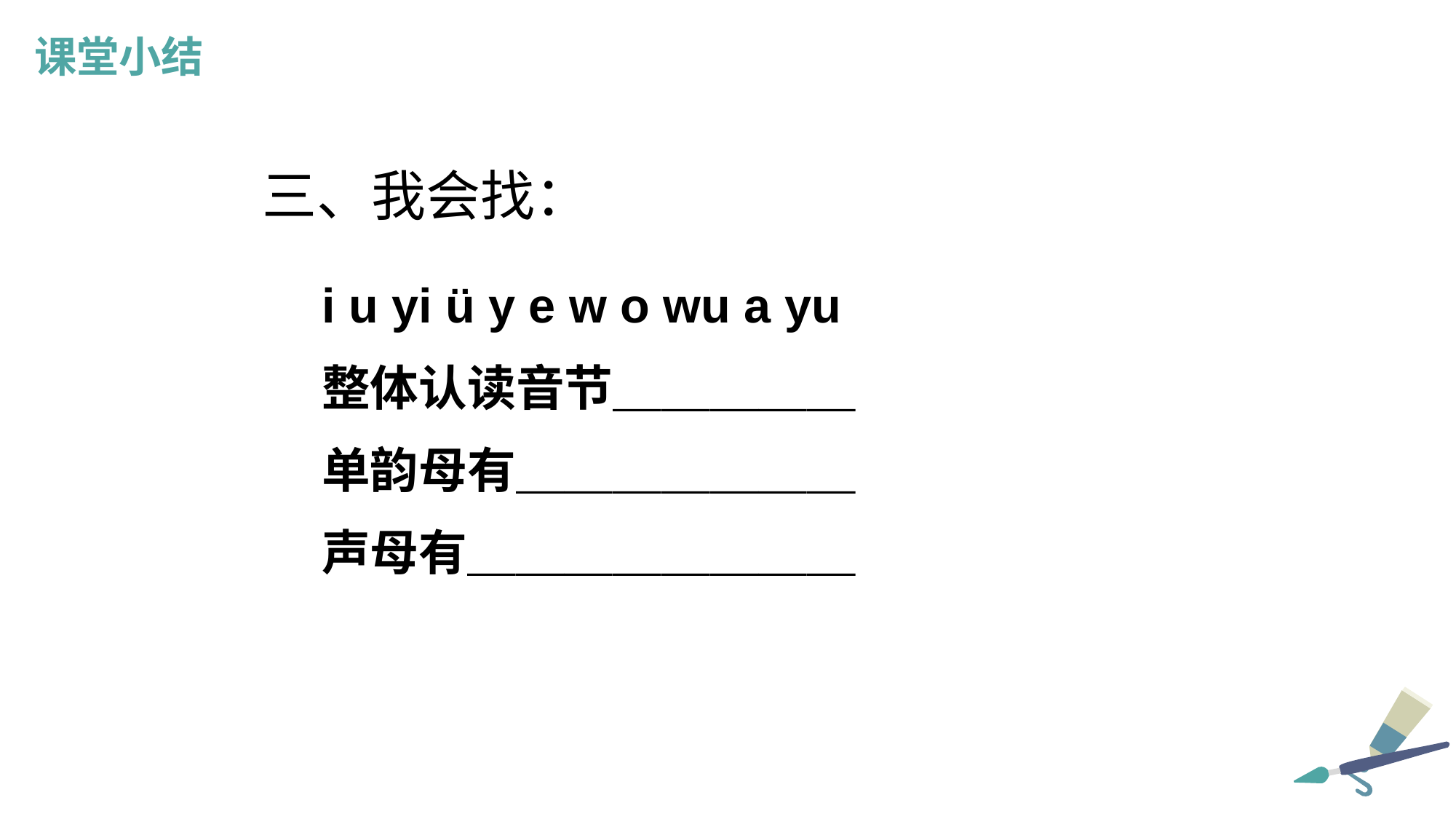

课堂小结
三、我会找：
i u yi ü y e w o wu a yu
整体认读音节＿＿＿＿＿
单韵母有＿＿＿＿＿＿＿
声母有＿＿＿＿＿＿＿＿